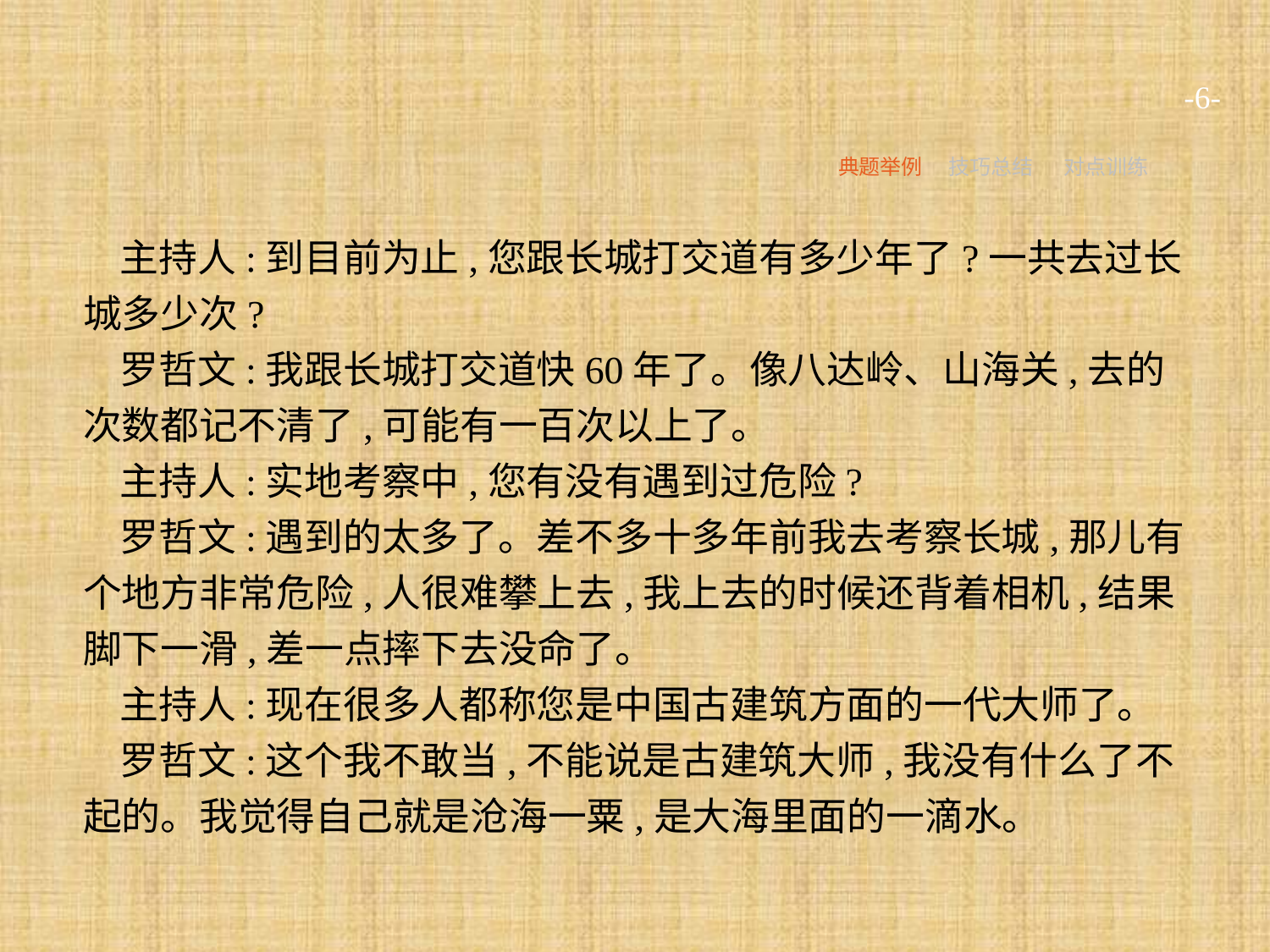

-6-
典题举例
技巧总结
对点训练
主持人:到目前为止,您跟长城打交道有多少年了?一共去过长城多少次?
罗哲文:我跟长城打交道快60年了。像八达岭、山海关,去的次数都记不清了,可能有一百次以上了。
主持人:实地考察中,您有没有遇到过危险?
罗哲文:遇到的太多了。差不多十多年前我去考察长城,那儿有个地方非常危险,人很难攀上去,我上去的时候还背着相机,结果脚下一滑,差一点摔下去没命了。
主持人:现在很多人都称您是中国古建筑方面的一代大师了。
罗哲文:这个我不敢当,不能说是古建筑大师,我没有什么了不起的。我觉得自己就是沧海一粟,是大海里面的一滴水。